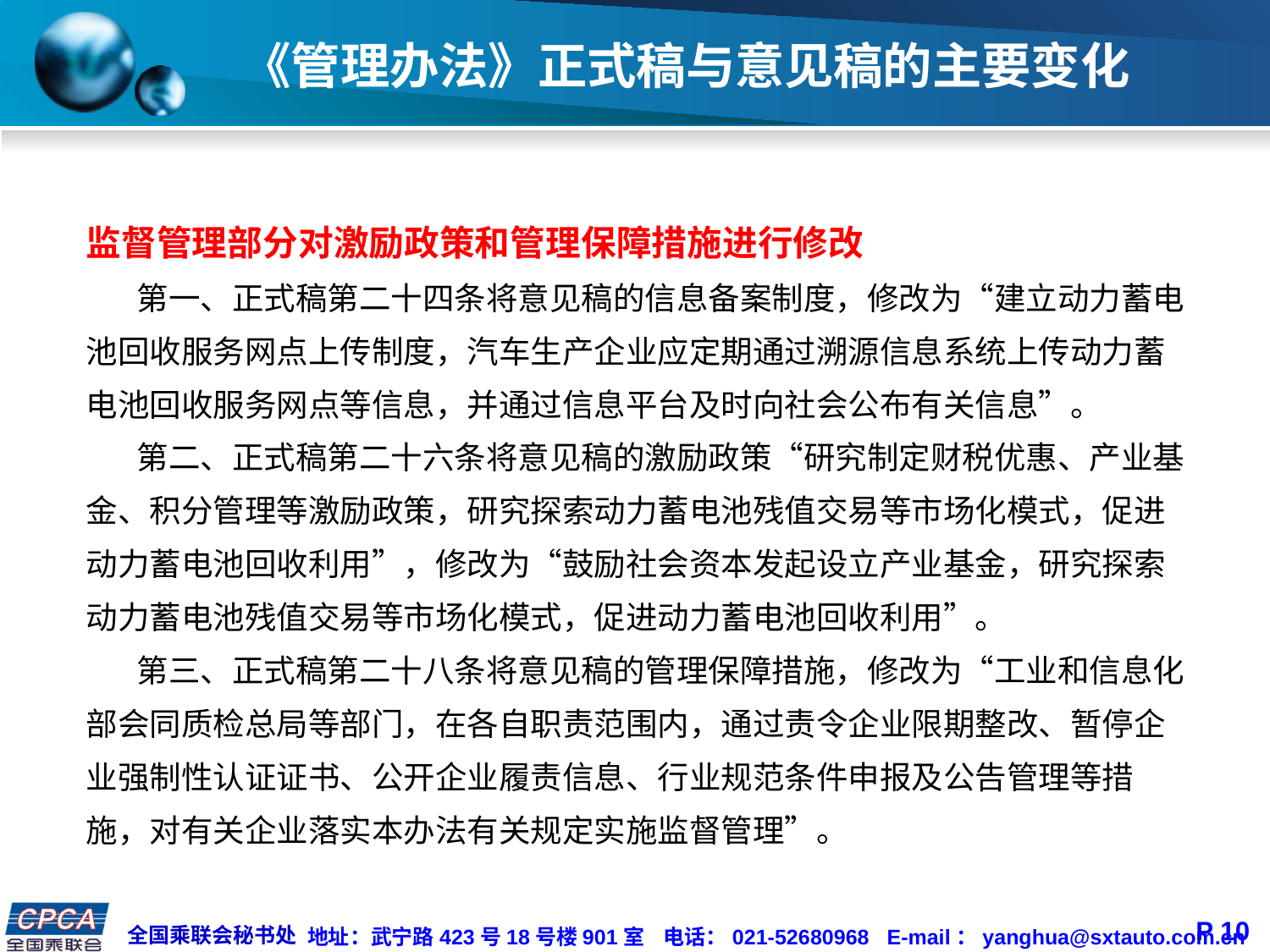

# 《管理办法》正式稿与意见稿的主要变化
监督管理部分对激励政策和管理保障措施进行修改
      第一、正式稿第二十四条将意见稿的信息备案制度，修改为“建立动力蓄电池回收服务网点上传制度，汽车生产企业应定期通过溯源信息系统上传动力蓄电池回收服务网点等信息，并通过信息平台及时向社会公布有关信息”。
      第二、正式稿第二十六条将意见稿的激励政策“研究制定财税优惠、产业基金、积分管理等激励政策，研究探索动力蓄电池残值交易等市场化模式，促进动力蓄电池回收利用”，修改为“鼓励社会资本发起设立产业基金，研究探索动力蓄电池残值交易等市场化模式，促进动力蓄电池回收利用”。
      第三、正式稿第二十八条将意见稿的管理保障措施，修改为“工业和信息化部会同质检总局等部门，在各自职责范围内，通过责令企业限期整改、暂停企业强制性认证证书、公开企业履责信息、行业规范条件申报及公告管理等措施，对有关企业落实本办法有关规定实施监督管理”。